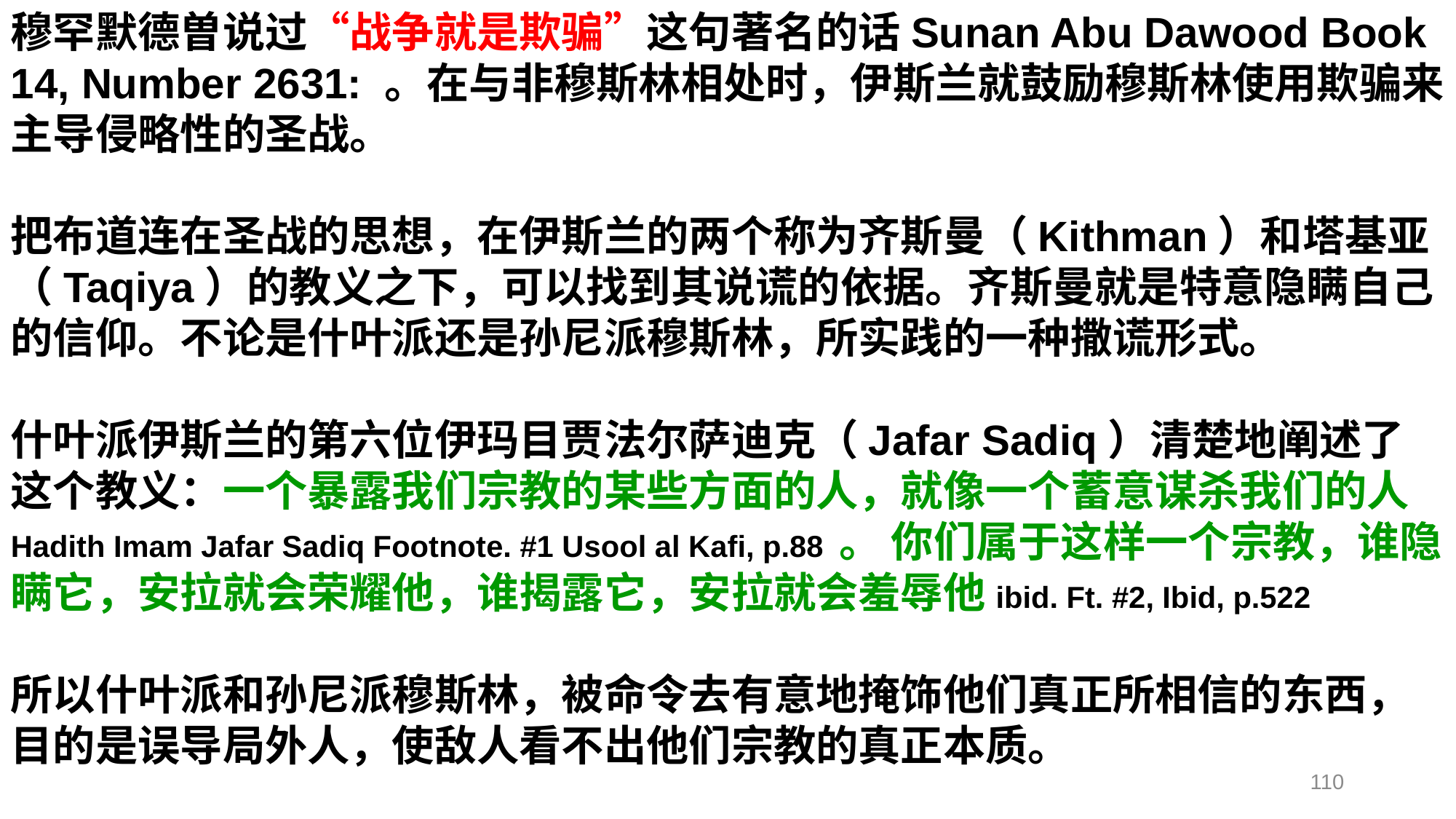

穆罕默德曽说过“战争就是欺骗”这句著名的话Sunan Abu Dawood Book 14, Number 2631: 。在与非穆斯林相处时，伊斯兰就鼓励穆斯林使用欺骗来主导侵略性的圣战。

把布道连在圣战的思想，在伊斯兰的两个称为齐斯曼（Kithman）和塔基亚（Taqiya）的教义之下，可以找到其说谎的依据。齐斯曼就是特意隐瞒自己的信仰。不论是什叶派还是孙尼派穆斯林，所实践的一种撒谎形式。

什叶派伊斯兰的第六位伊玛目贾法尔萨迪克（Jafar Sadiq）清楚地阐述了这个教义：一个暴露我们宗教的某些方面的人，就像一个蓄意谋杀我们的人Hadith Imam Jafar Sadiq Footnote. #1 Usool al Kafi, p.88 。 你们属于这样一个宗教，谁隐瞒它，安拉就会荣耀他，谁揭露它，安拉就会羞辱他ibid. Ft. #2, Ibid, p.522

所以什叶派和孙尼派穆斯林，被命令去有意地掩饰他们真正所相信的东西，目的是误导局外人，使敌人看不出他们宗教的真正本质。
110